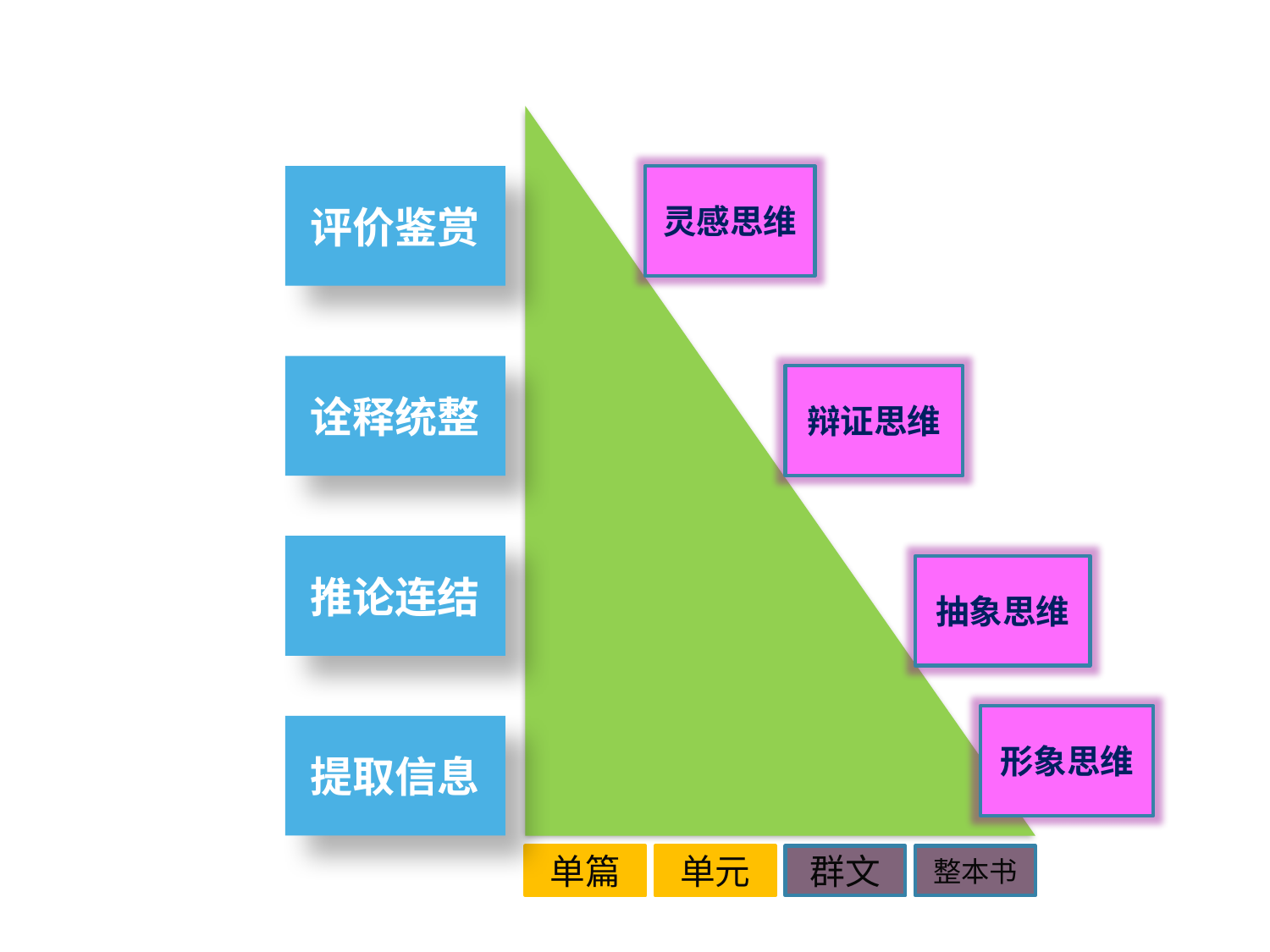

评价鉴赏
灵感思维
诠释统整
辩证思维
推论连结
抽象思维
形象思维
提取信息
单篇
单元
群文
整本书